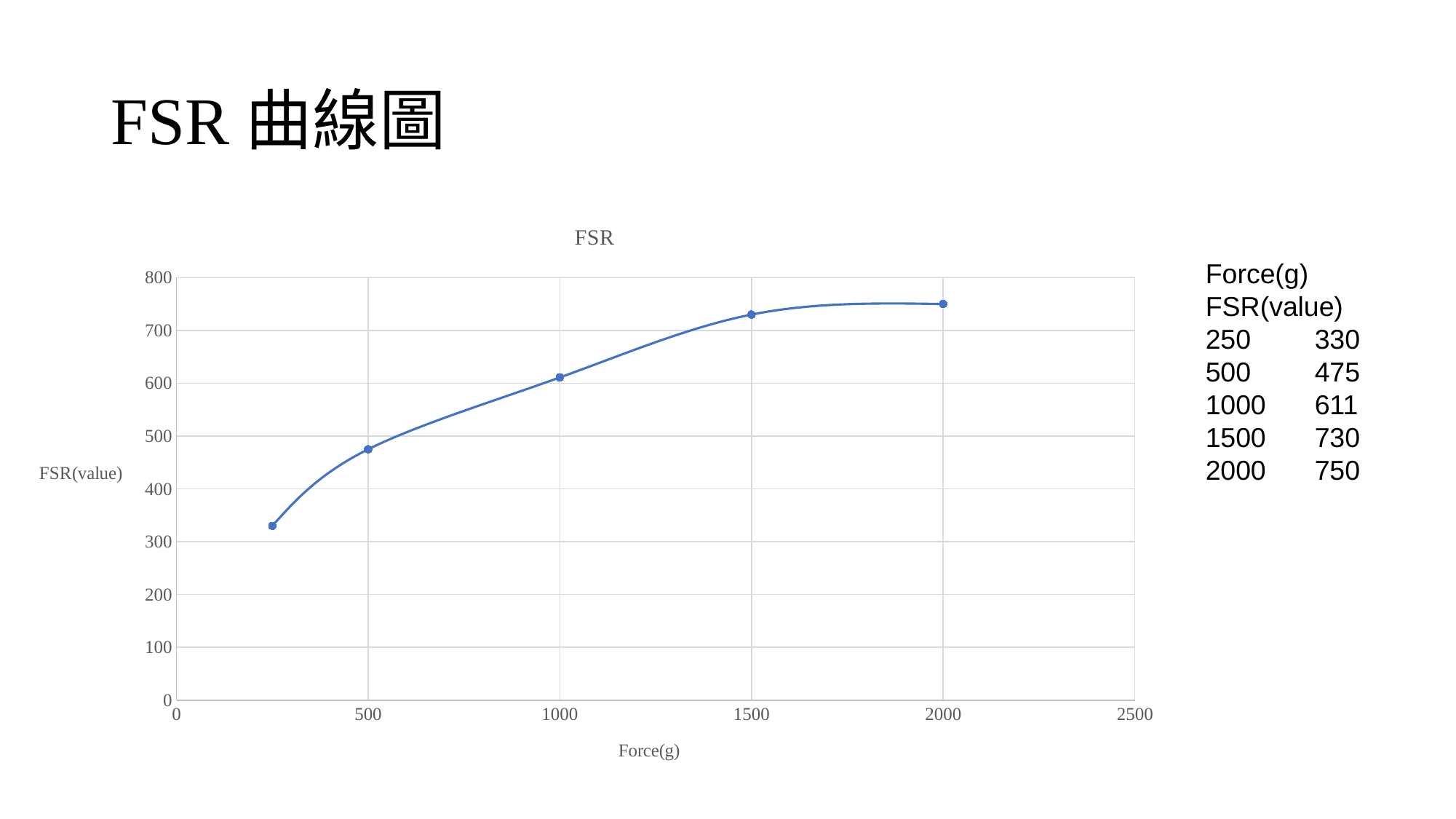

# FSR曲線圖

### Chart: FSR

| Category | FSR(value) |
|---|---|
Force(g)	FSR(value)
250	330
500	475
1000	611
1500	730
2000	750